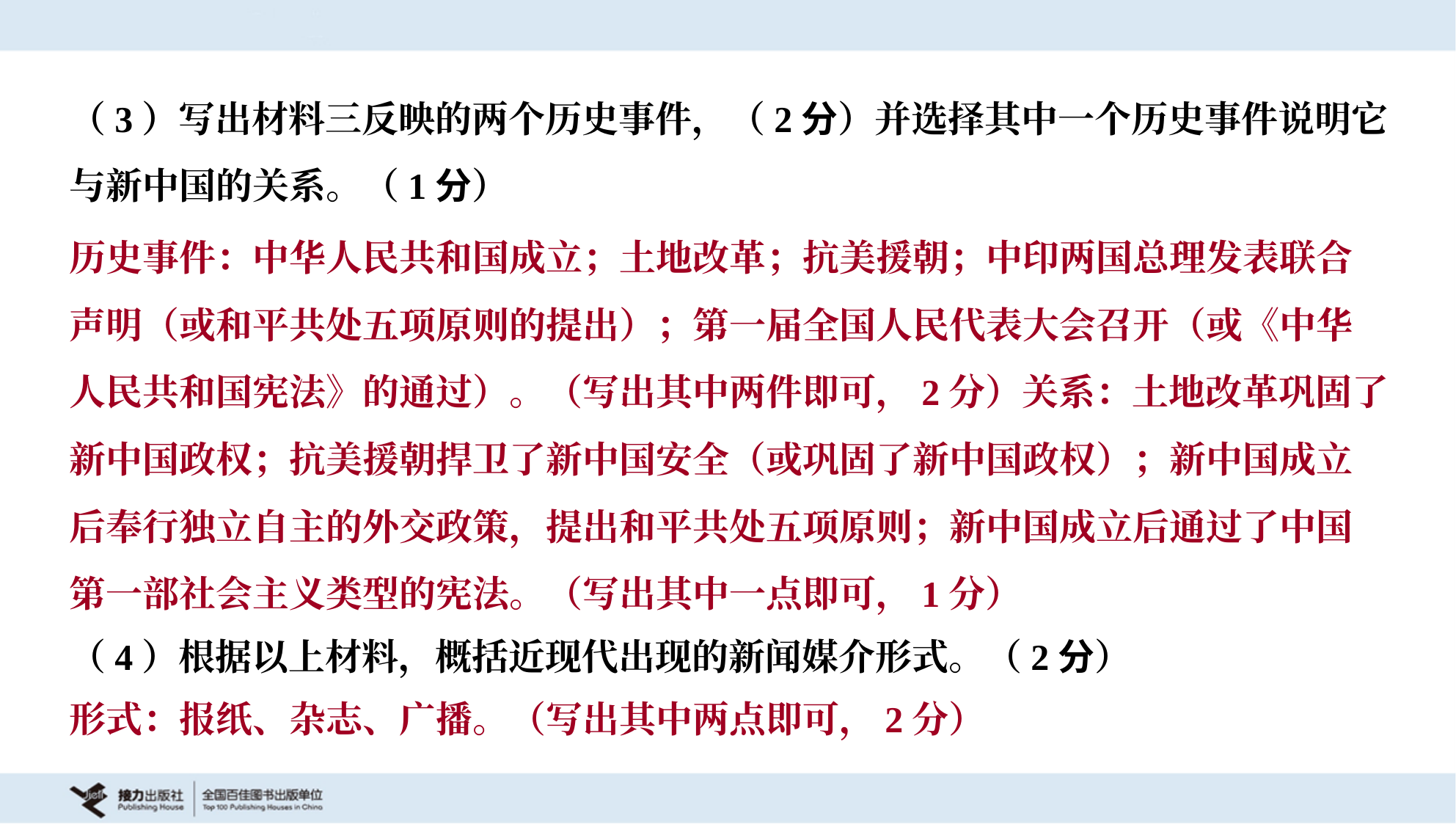

（3）写出材料三反映的两个历史事件，（2分）并选择其中一个历史事件说明它
与新中国的关系。（1分）
历史事件：中华人民共和国成立；土地改革；抗美援朝；中印两国总理发表联合
声明（或和平共处五项原则的提出）；第一届全国人民代表大会召开（或《中华
人民共和国宪法》的通过）。（写出其中两件即可，2分）关系：土地改革巩固了
新中国政权；抗美援朝捍卫了新中国安全（或巩固了新中国政权）；新中国成立
后奉行独立自主的外交政策，提出和平共处五项原则；新中国成立后通过了中国
第一部社会主义类型的宪法。（写出其中一点即可，1分）
（4）根据以上材料，概括近现代出现的新闻媒介形式。（2分）
形式：报纸、杂志、广播。（写出其中两点即可，2分）